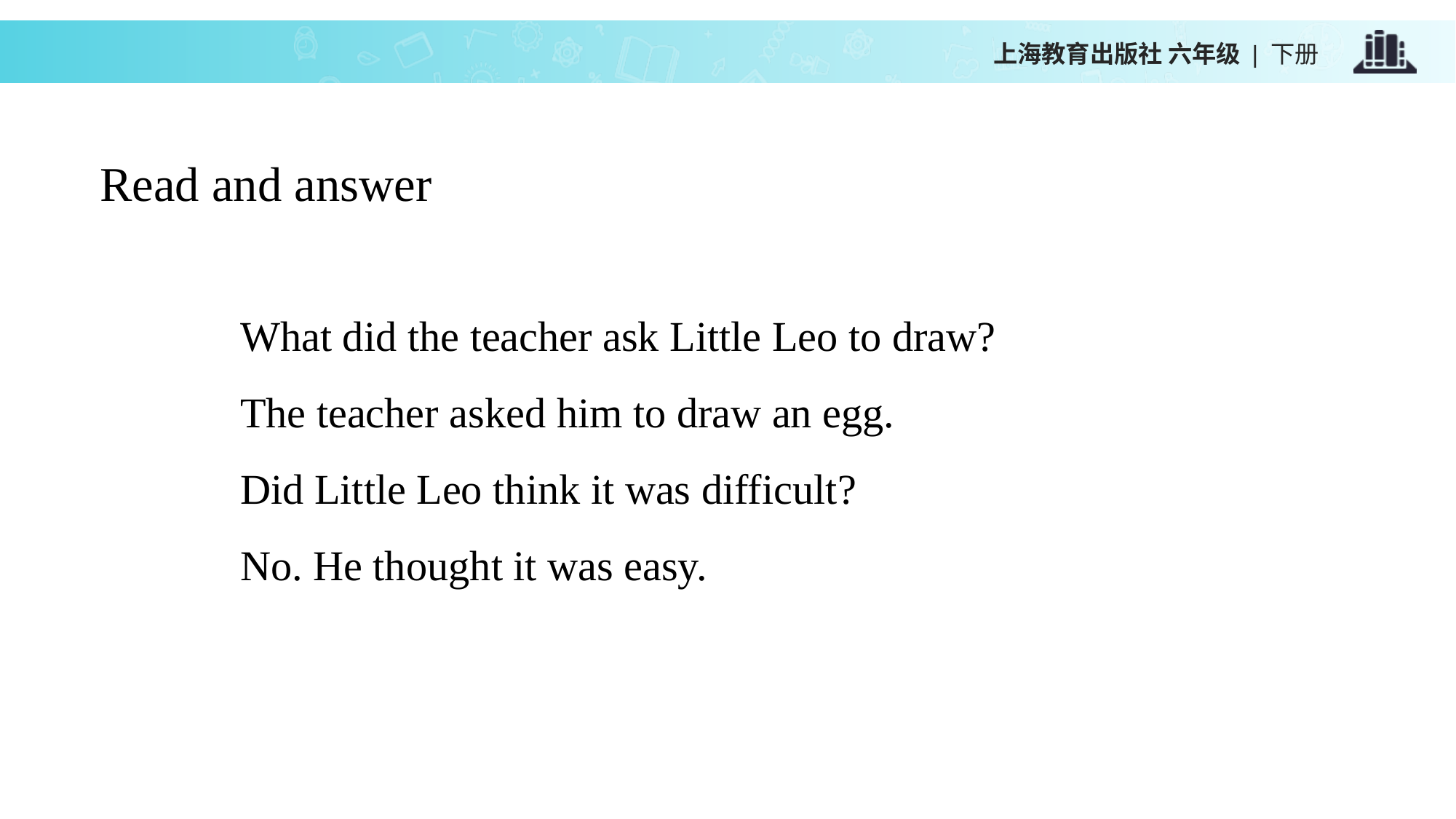

上海教育出版社 六年级 | 下册
Read and answer

What did the teacher ask Little Leo to draw?
The teacher asked him to draw an egg.
Did Little Leo think it was difficult?
No. He thought it was easy.